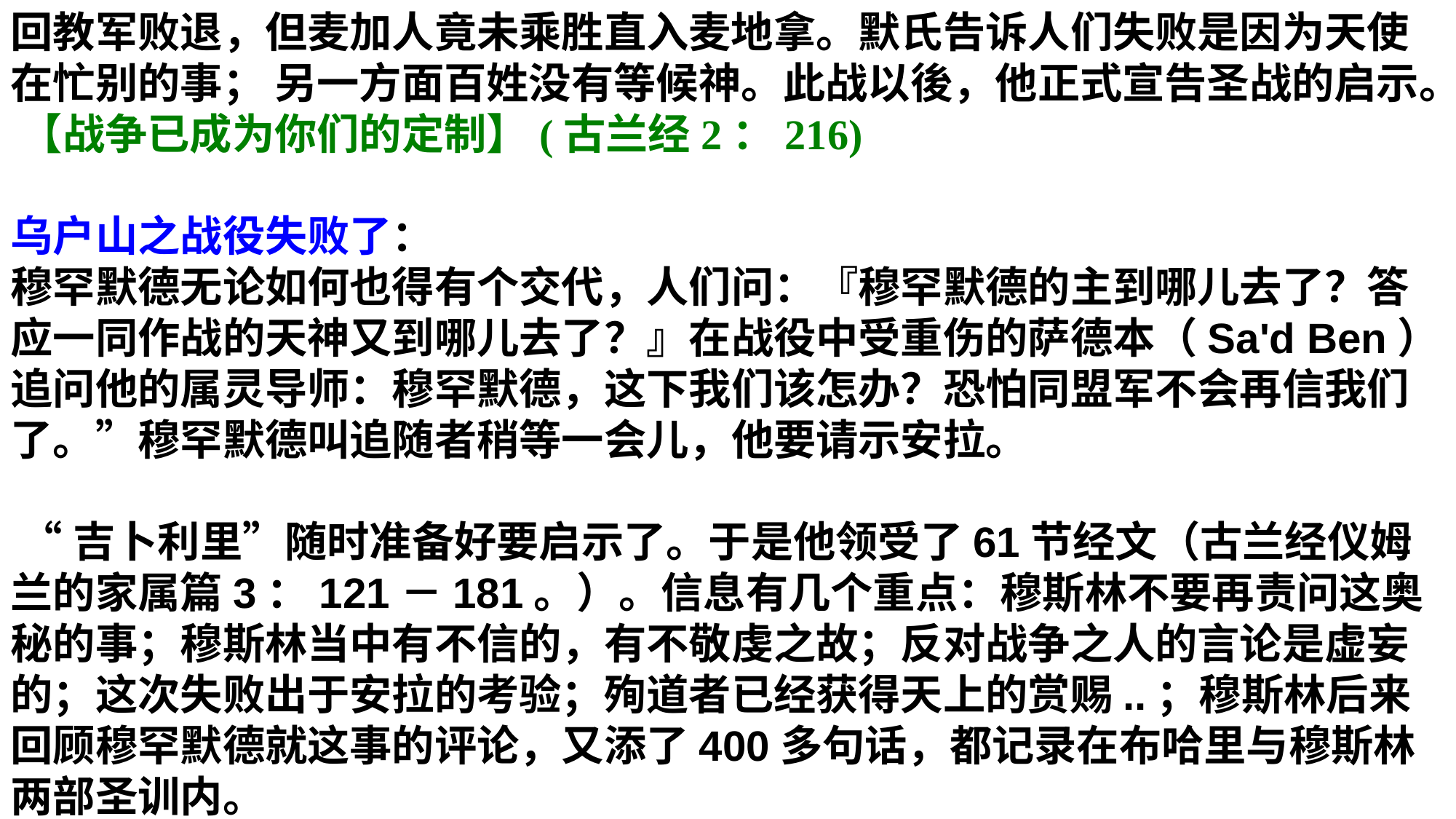

回教军败退，但麦加人竟未乘胜直入麦地拿。默氏告诉人们失败是因为天使在忙别的事； 另一方面百姓没有等候神。此战以後，他正式宣告圣战的启示。 【战争已成为你们的定制】(古兰经2：216)

乌户山之战役失败了：
穆罕默德无论如何也得有个交代，人们问：『穆罕默德的主到哪儿去了？答应一同作战的天神又到哪儿去了？』在战役中受重伤的萨德本（Sa'd Ben）追问他的属灵导师：穆罕默德，这下我们该怎办？恐怕同盟军不会再信我们了。”穆罕默德叫追随者稍等一会儿，他要请示安拉。

 “吉卜利里”随时准备好要启示了。于是他领受了61节经文（古兰经仪姆兰的家属篇3：121－181。）。信息有几个重点：穆斯林不要再责问这奥秘的事；穆斯林当中有不信的，有不敬虔之故；反对战争之人的言论是虚妄的；这次失败出于安拉的考验；殉道者已经获得天上的赏赐..；穆斯林后来回顾穆罕默德就这事的评论，又添了400多句话，都记录在布哈里与穆斯林两部圣训内。